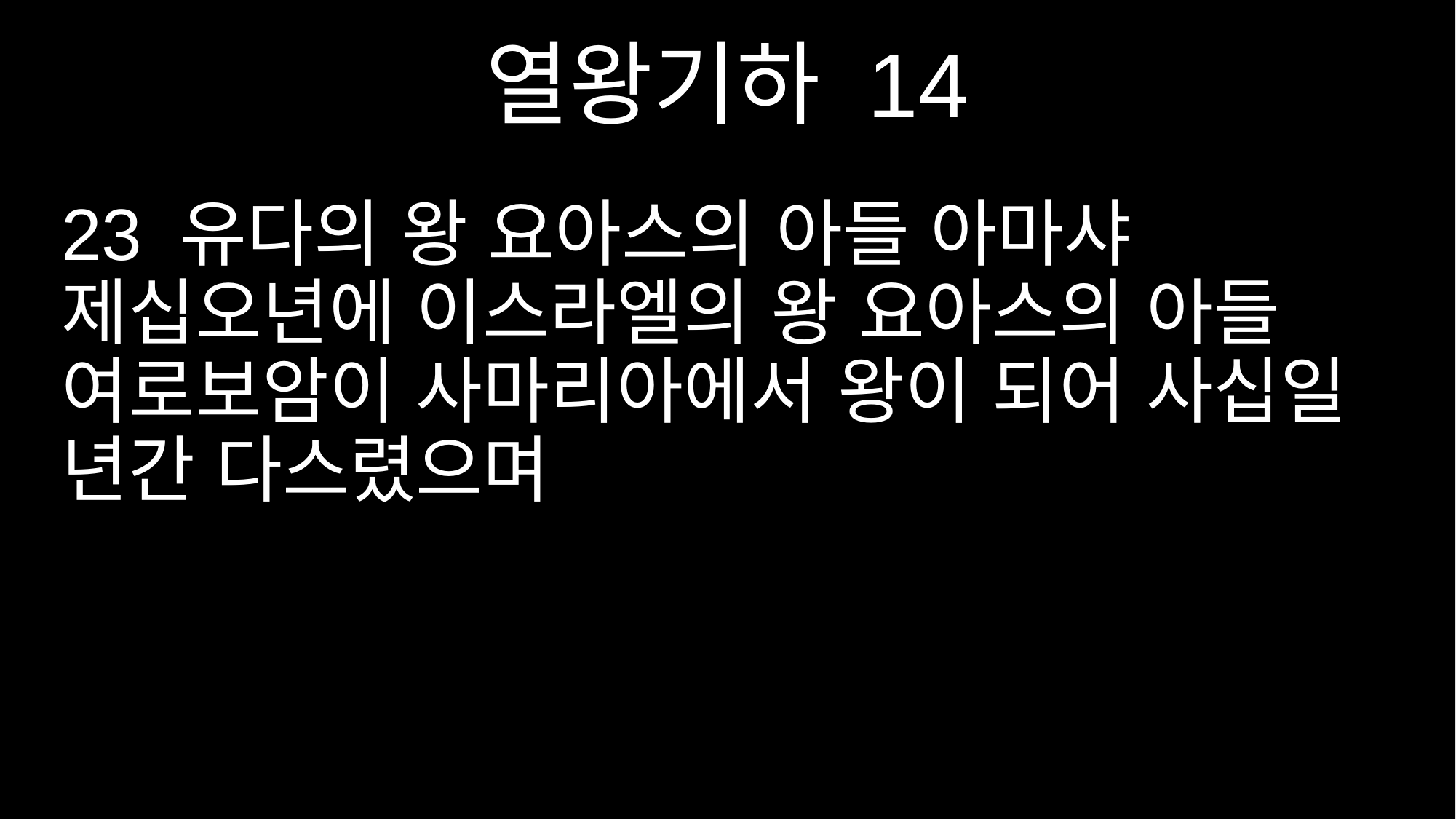

열왕기하 14
23 유다의 왕 요아스의 아들 아마샤 제십오년에 이스라엘의 왕 요아스의 아들 여로보암이 사마리아에서 왕이 되어 사십일 년간 다스렸으며